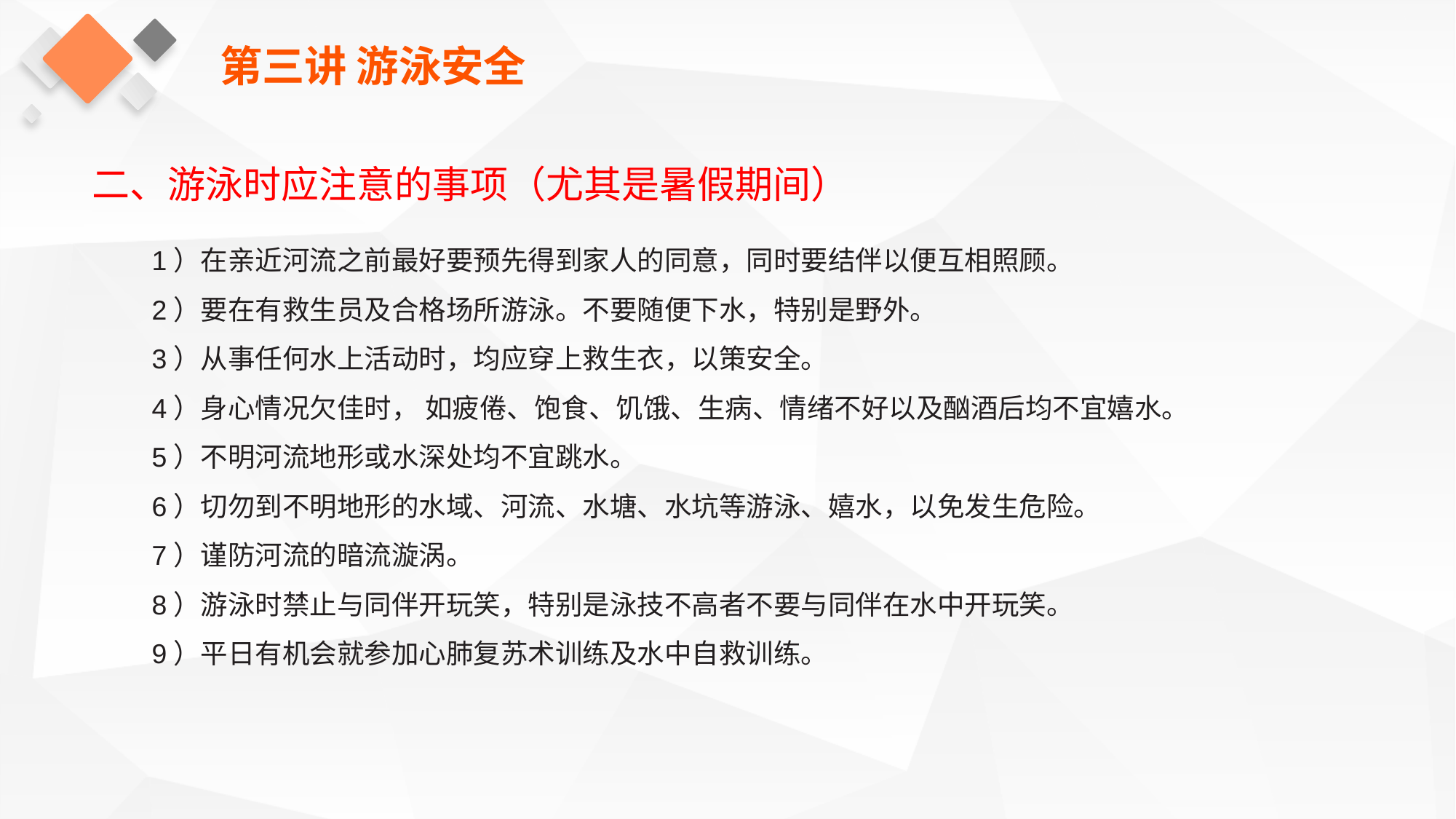

第三讲 游泳安全
二、游泳时应注意的事项（尤其是暑假期间）
1）在亲近河流之前最好要预先得到家人的同意，同时要结伴以便互相照顾。
2）要在有救生员及合格场所游泳。不要随便下水，特别是野外。
3）从事任何水上活动时，均应穿上救生衣，以策安全。
4）身心情况欠佳时， 如疲倦、饱食、饥饿、生病、情绪不好以及酗酒后均不宜嬉水。
5）不明河流地形或水深处均不宜跳水。
6）切勿到不明地形的水域、河流、水塘、水坑等游泳、嬉水，以免发生危险。
7）谨防河流的暗流漩涡。
8）游泳时禁止与同伴开玩笑，特别是泳技不高者不要与同伴在水中开玩笑。
9）平日有机会就参加心肺复苏术训练及水中自救训练。